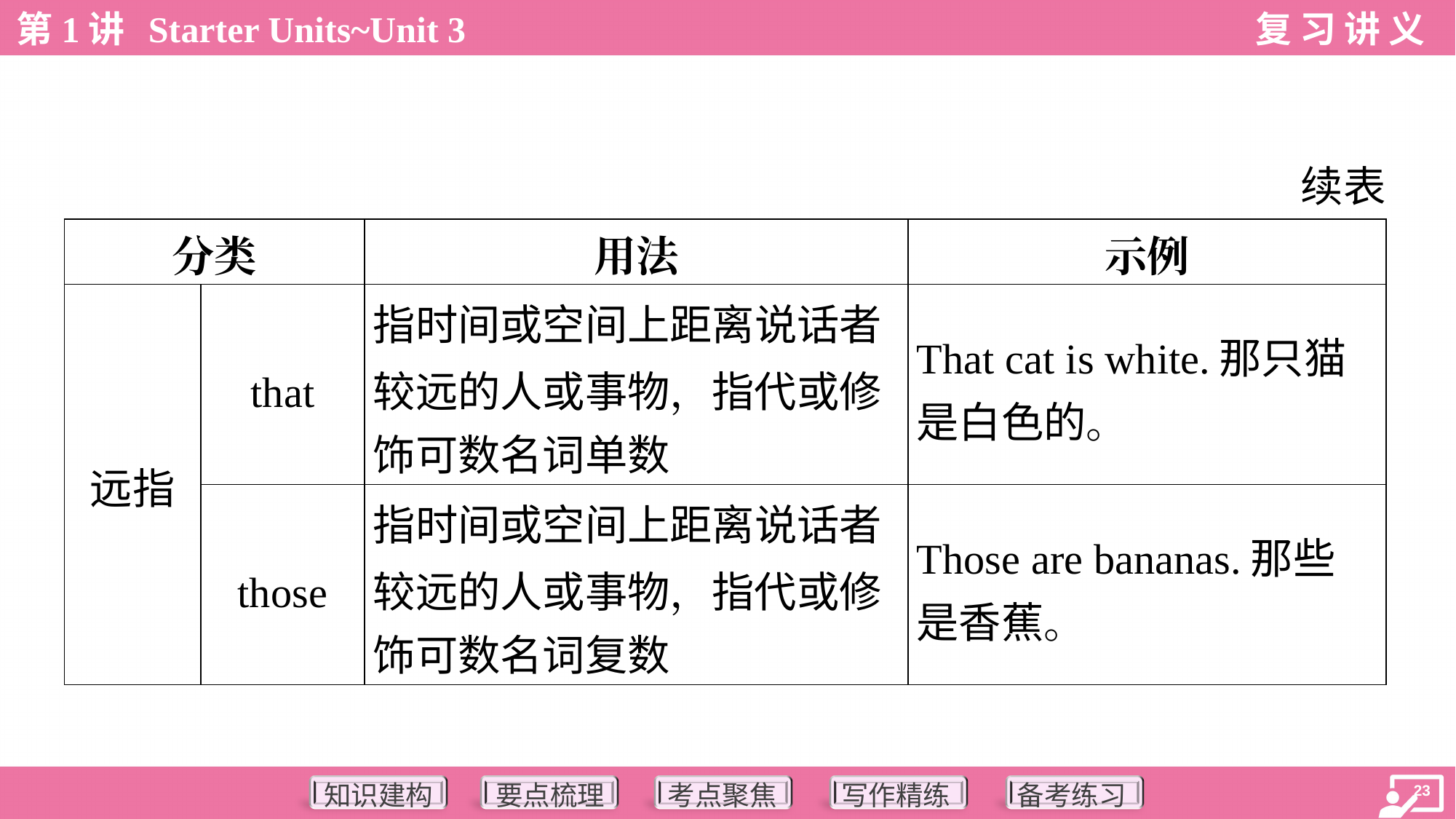

续表
| 分类 |  | 用法 | 示例 |
| --- | --- | --- | --- |
| 远指 | that | 指时间或空间上距离说话者 较远的人或事物，指代或修 饰可数名词单数 | That cat is white.那只猫 是白色的。 |
|  | those | 指时间或空间上距离说话者 较远的人或事物，指代或修 饰可数名词复数 | Those are bananas.那些 是香蕉。 |